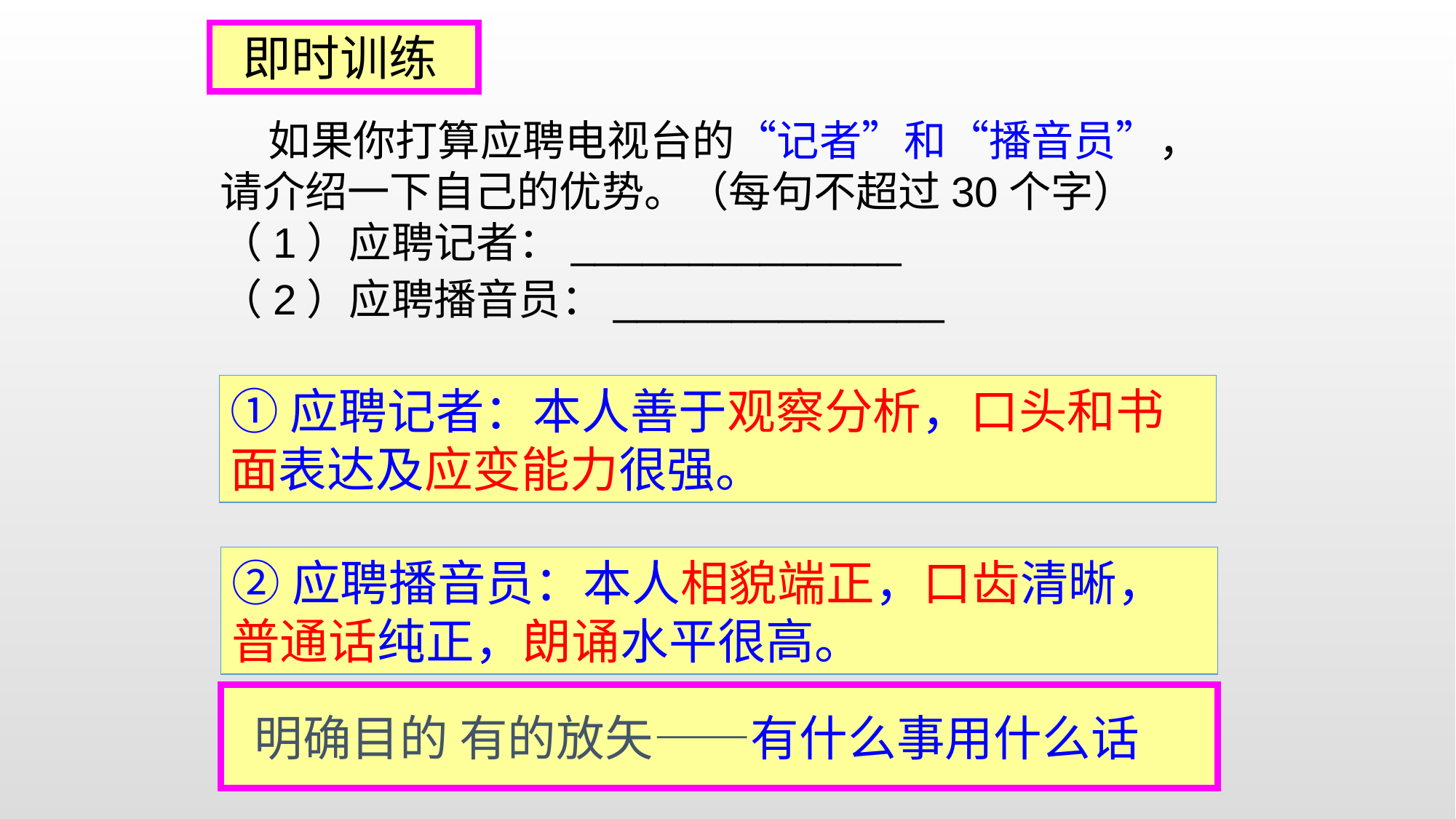

即时训练
    如果你打算应聘电视台的“记者”和“播音员”，请介绍一下自己的优势。（每句不超过30个字）　
（1）应聘记者：______________
（2）应聘播音员：______________
①应聘记者：本人善于观察分析，口头和书面表达及应变能力很强。
②应聘播音员：本人相貌端正，口齿清晰，普通话纯正，朗诵水平很高。
 明确目的 有的放矢——有什么事用什么话